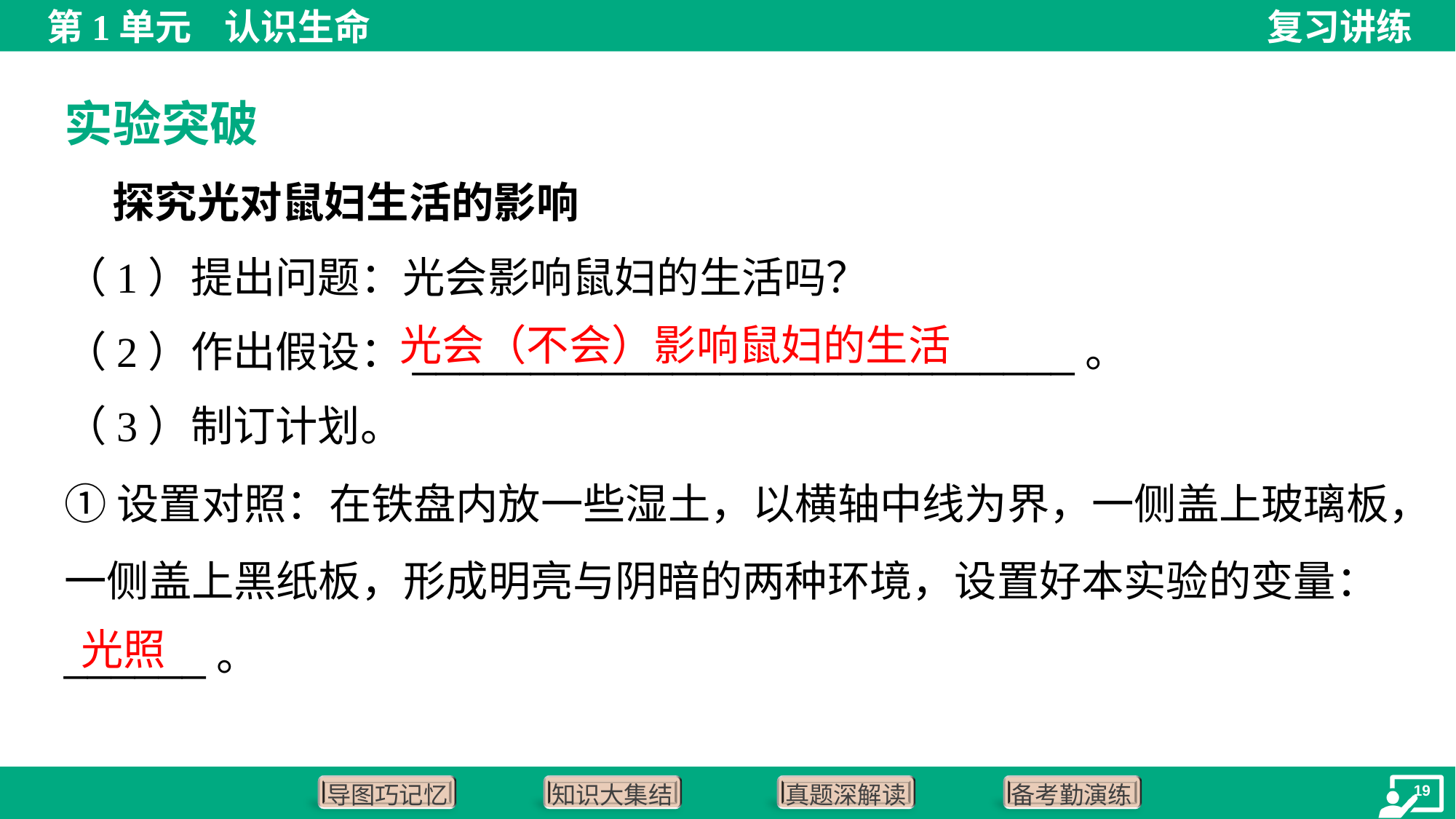

实验突破
    探究光对鼠妇生活的影响
（1）提出问题：光会影响鼠妇的生活吗？
光会（不会）影响鼠妇的生活
（2）作出假设：____________________________。
（3）制订计划。
①设置对照：在铁盘内放一些湿土，以横轴中线为界，一侧盖上玻璃板，
一侧盖上黑纸板，形成明亮与阴暗的两种环境，设置好本实验的变量：
______。
光照